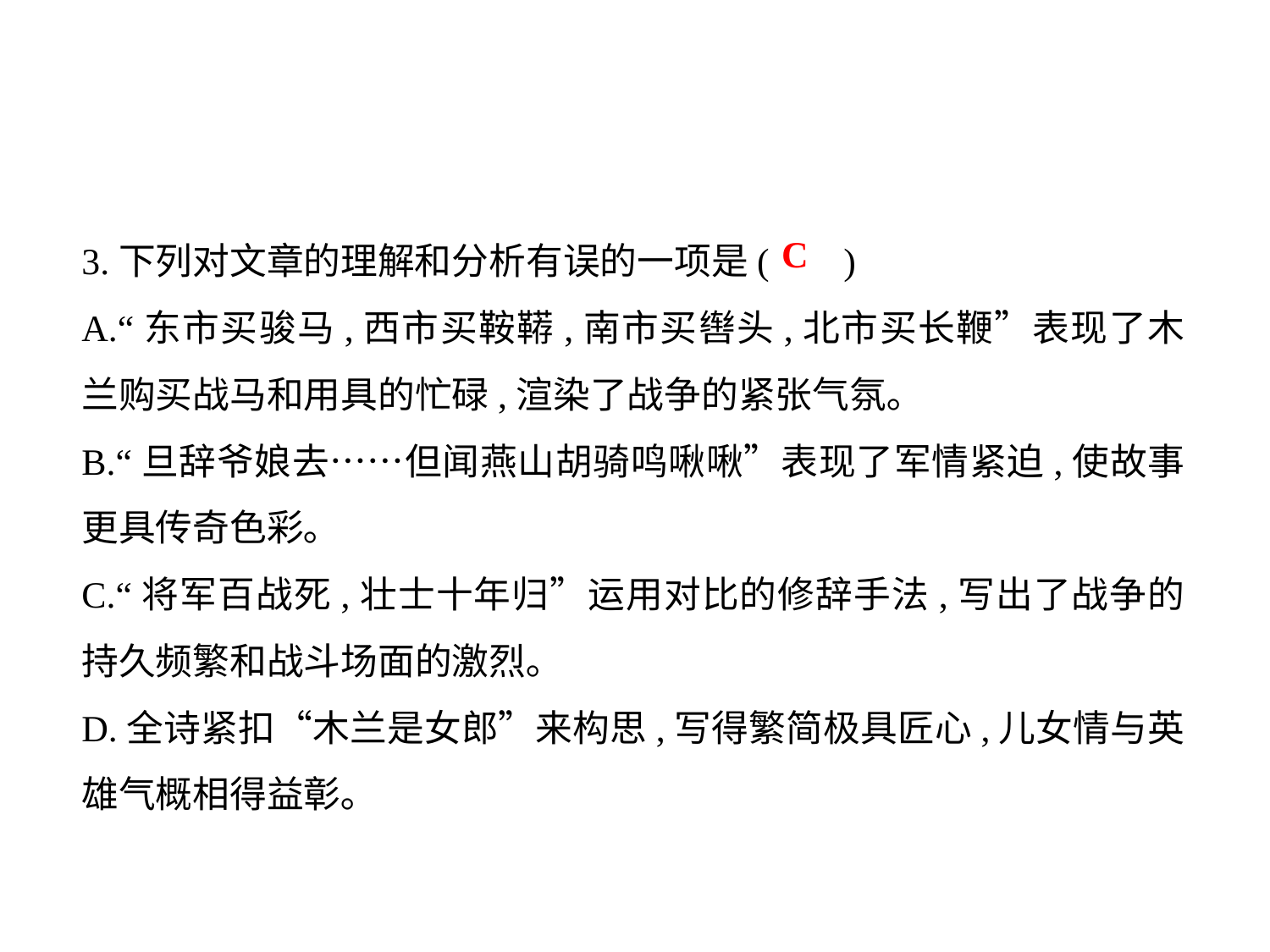

3.下列对文章的理解和分析有误的一项是(	)
A.“东市买骏马,西市买鞍鞯,南市买辔头,北市买长鞭”表现了木兰购买战马和用具的忙碌,渲染了战争的紧张气氛｡
B.“旦辞爷娘去……但闻燕山胡骑鸣啾啾”表现了军情紧迫,使故事更具传奇色彩｡
C.“将军百战死,壮士十年归”运用对比的修辞手法,写出了战争的持久频繁和战斗场面的激烈｡
D.全诗紧扣“木兰是女郎”来构思,写得繁简极具匠心,儿女情与英雄气概相得益彰｡
C